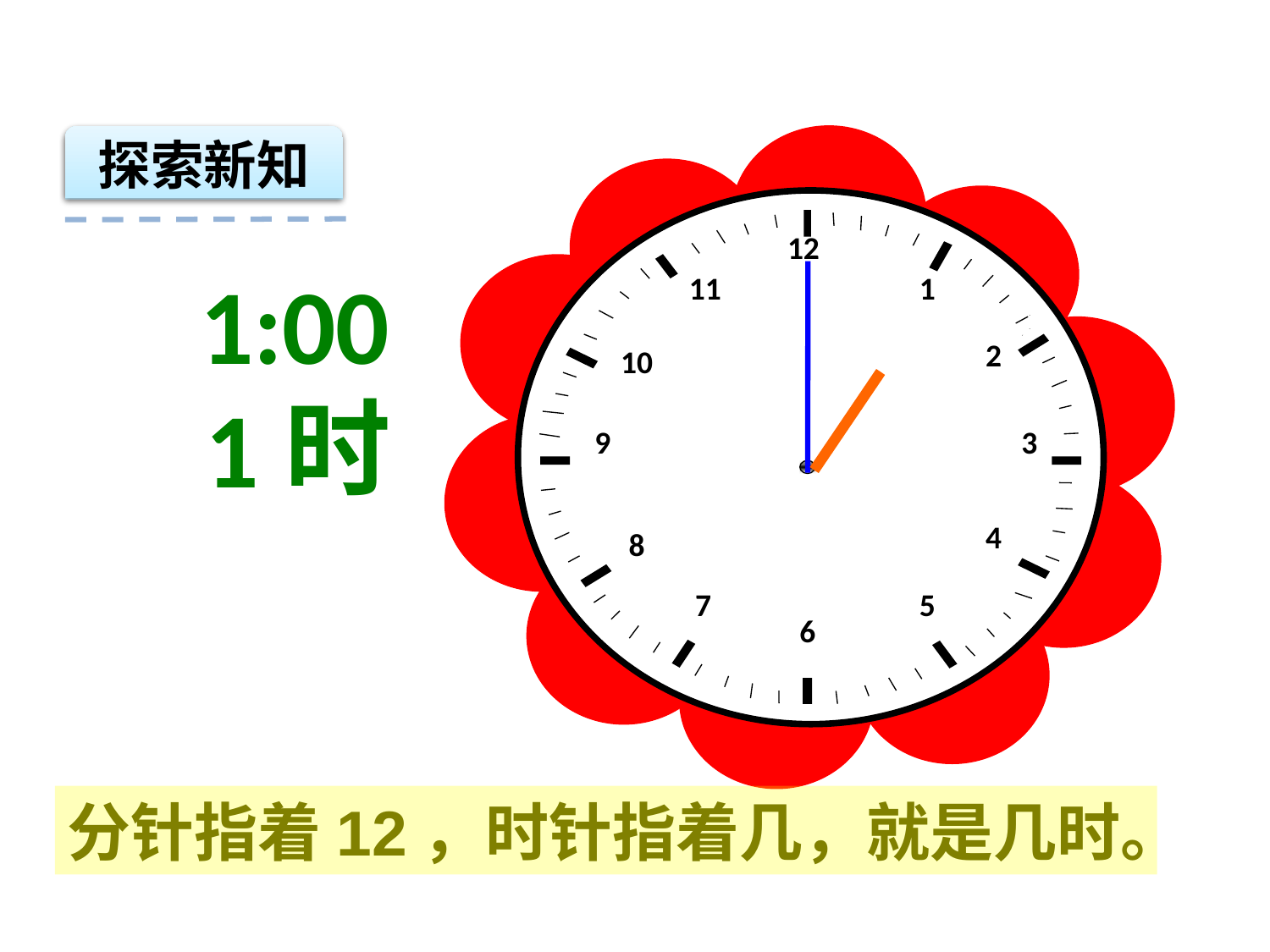

探索新知

12

11
1

2
10

9
3

4
8

7
5

6

1:00
1时
分针指着12，时针指着几，就是几时。